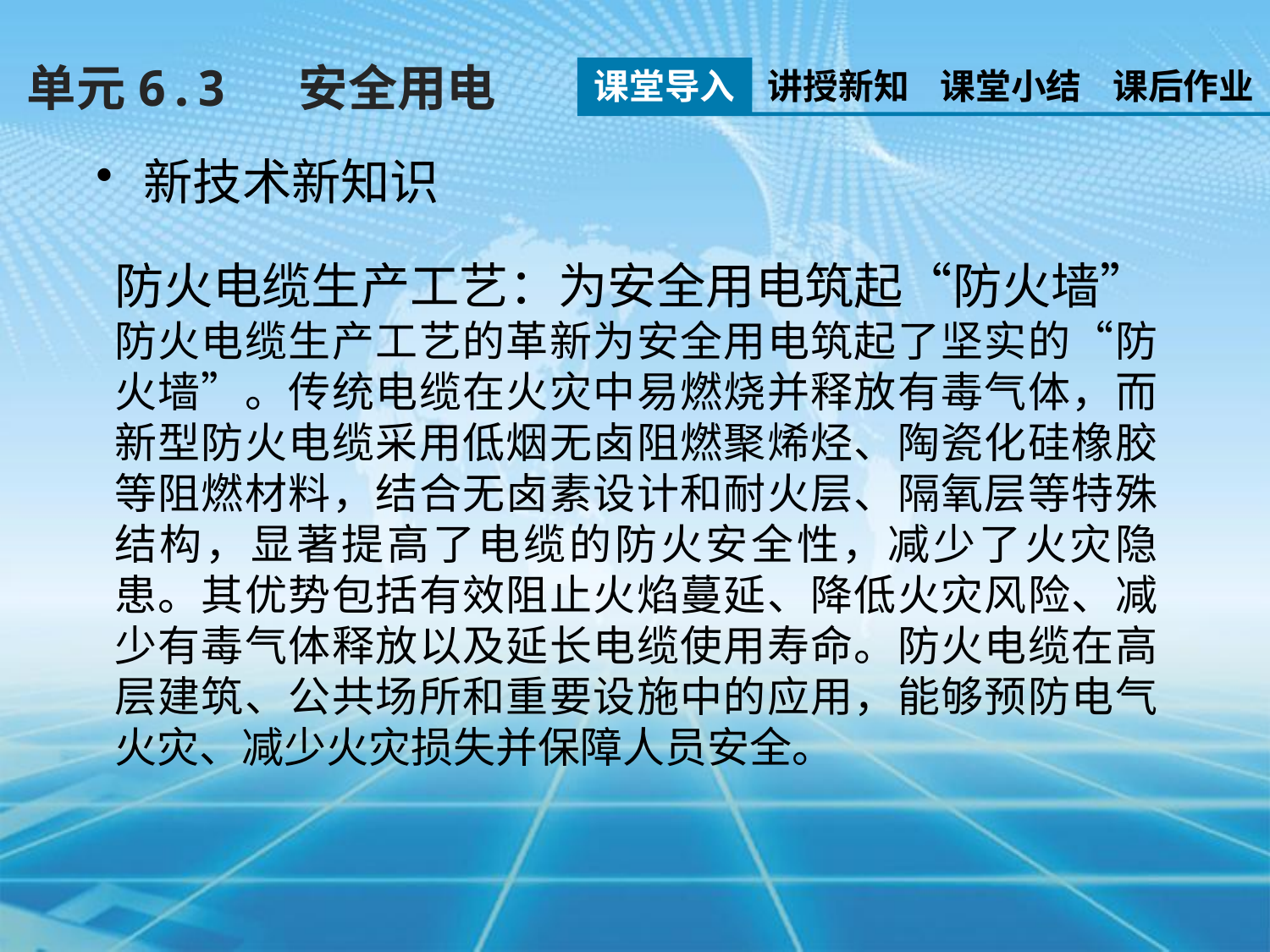

单元6.3　 安全用电
课堂导入
讲授新知
课堂小结
课后作业
新技术新知识

防火电缆生产工艺：为安全用电筑起“防火墙”
防火电缆生产工艺的革新为安全用电筑起了坚实的“防火墙”。传统电缆在火灾中易燃烧并释放有毒气体，而新型防火电缆采用低烟无卤阻燃聚烯烃、陶瓷化硅橡胶等阻燃材料，结合无卤素设计和耐火层、隔氧层等特殊结构，显著提高了电缆的防火安全性，减少了火灾隐患。其优势包括有效阻止火焰蔓延、降低火灾风险、减少有毒气体释放以及延长电缆使用寿命。防火电缆在高层建筑、公共场所和重要设施中的应用，能够预防电气火灾、减少火灾损失并保障人员安全。